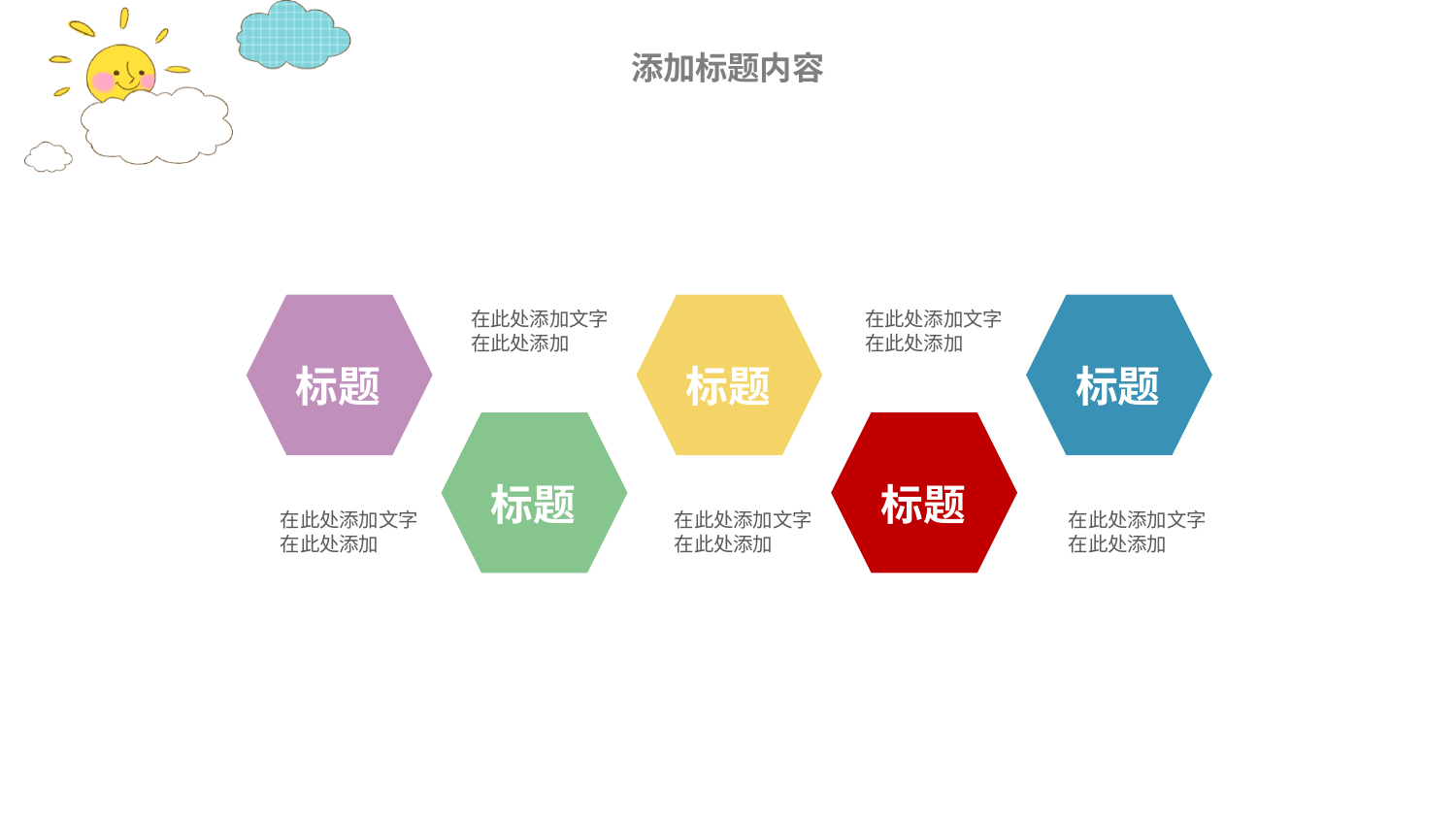

标题

标题

标题
在此处添加文字在此处添加
在此处添加文字在此处添加

标题

标题
在此处添加文字在此处添加
在此处添加文字在此处添加
在此处添加文字在此处添加